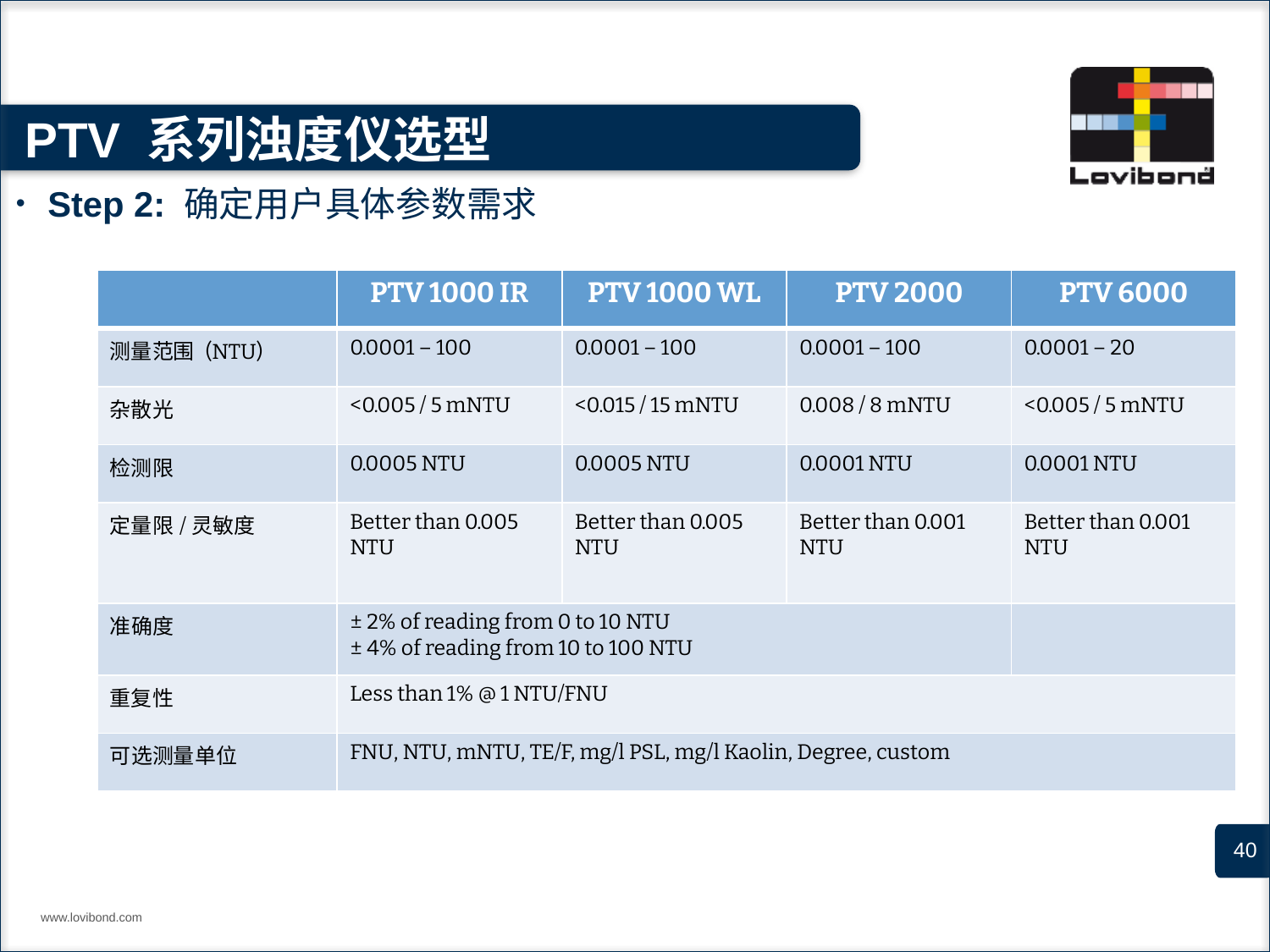

# PTV 系列浊度仪选型
Step 2: 确定用户具体参数需求
|  | PTV 1000 IR | PTV 1000 WL | PTV 2000 | PTV 6000 |
| --- | --- | --- | --- | --- |
| 测量范围 (NTU) | 0.0001 – 100 | 0.0001 – 100 | 0.0001 – 100 | 0.0001 – 20 |
| 杂散光 | <0.005 / 5 mNTU | <0.015 / 15 mNTU | 0.008 / 8 mNTU | <0.005 / 5 mNTU |
| 检测限 | 0.0005 NTU | 0.0005 NTU | 0.0001 NTU | 0.0001 NTU |
| 定量限/灵敏度 | Better than 0.005 NTU | Better than 0.005 NTU | Better than 0.001 NTU | Better than 0.001 NTU |
| 准确度 | ± 2% of reading from 0 to 10 NTU ± 4% of reading from 10 to 100 NTU |  |  |  |
| 重复性 | Less than 1% @ 1 NTU/FNU |  |  |  |
| 可选测量单位 | FNU, NTU, mNTU, TE/F, mg/l PSL, mg/l Kaolin, Degree, custom |  |  |  |
www.lovibond.com